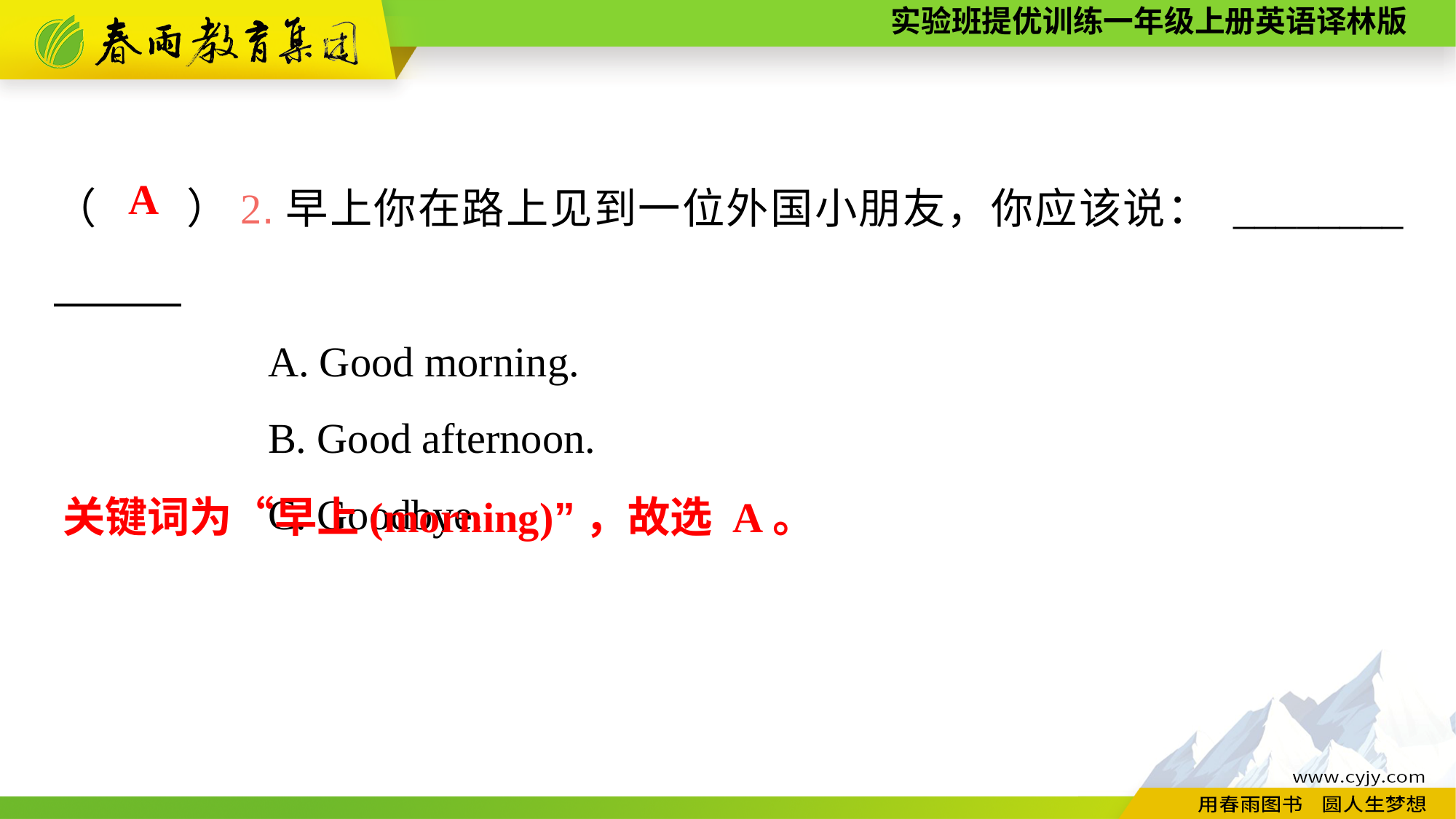

（　　）2.早上你在路上见到一位外国小朋友，你应该说： ________
A. Good morning.
B. Good afternoon.
C. Goodbye.
A
关键词为“早上(morning)”，故选 A。